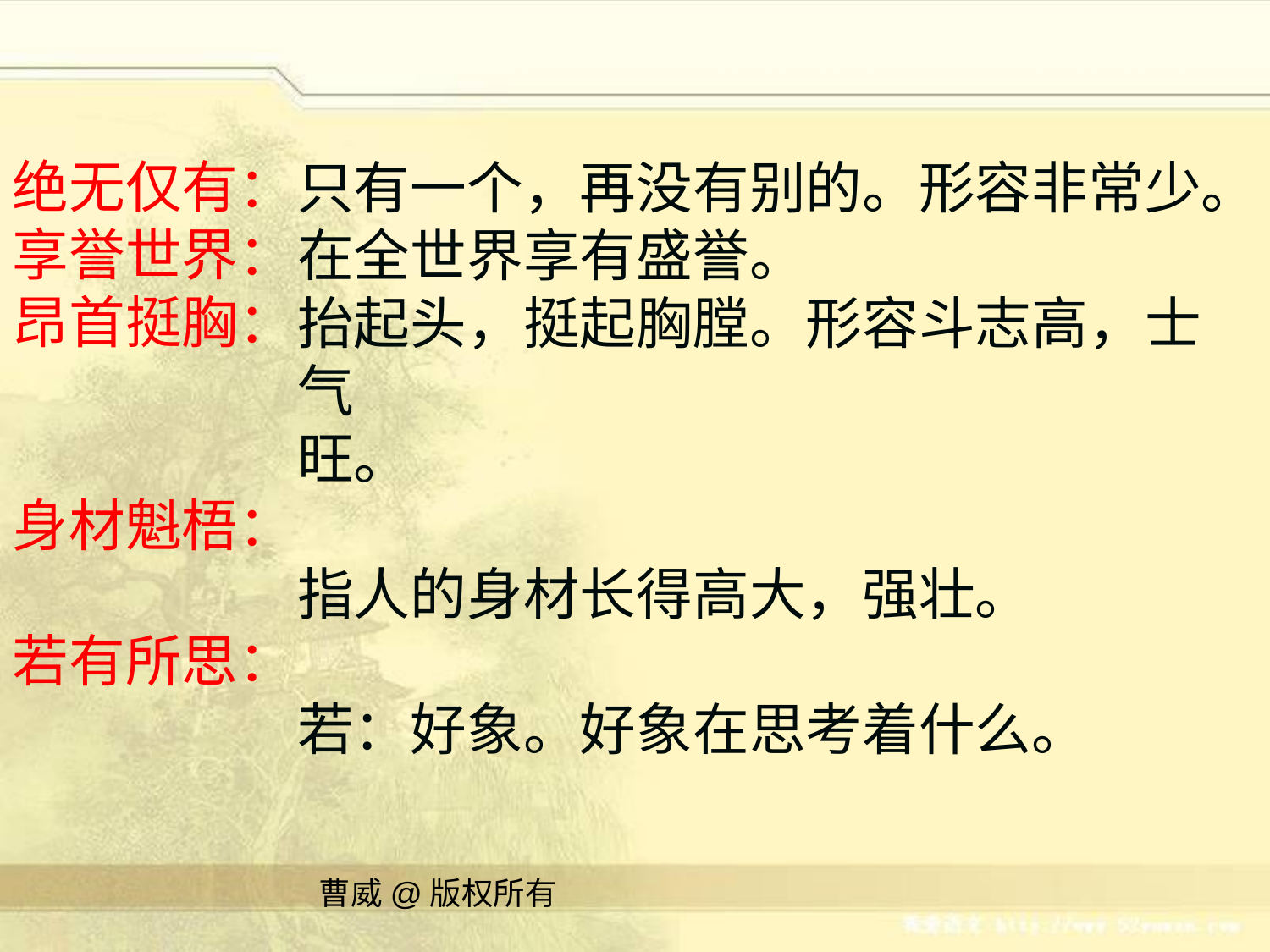

绝无仅有：
享誉世界：
昂首挺胸：

身材魁梧：

若有所思：

只有一个，再没有别的。形容非常少。
在全世界享有盛誉。
抬起头，挺起胸膛。形容斗志高，士气
旺。

指人的身材长得高大，强壮。

若：好象。好象在思考着什么。